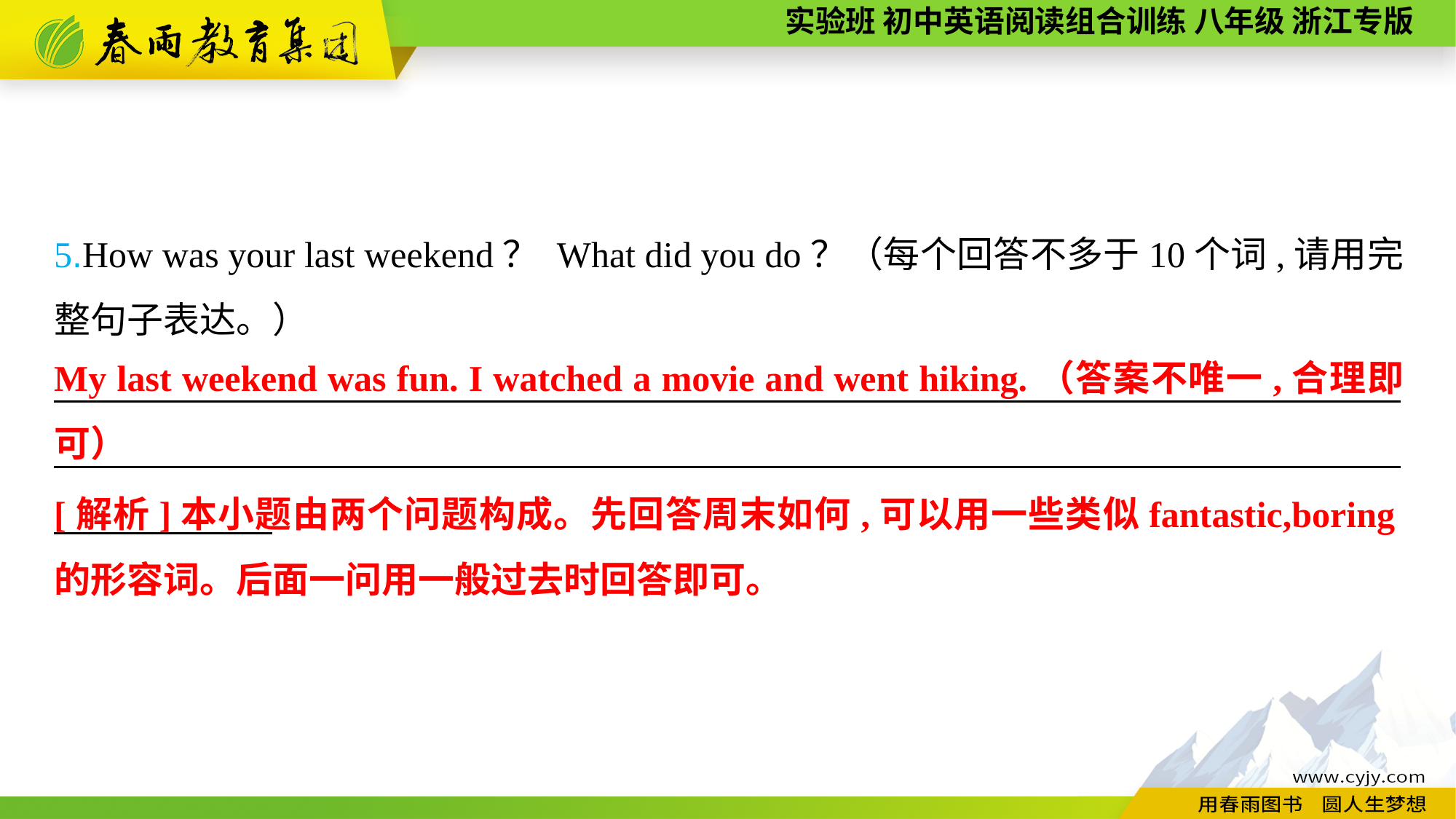

5.How was your last weekend？ What did you do？（每个回答不多于10个词,请用完整句子表达。）
__________________________________________________________________________ __________________________________________________________________________
My last weekend was fun. I watched a movie and went hiking.（答案不唯一,合理即可）
[解析]本小题由两个问题构成。先回答周末如何,可以用一些类似fantastic,boring的形容词。后面一问用一般过去时回答即可。